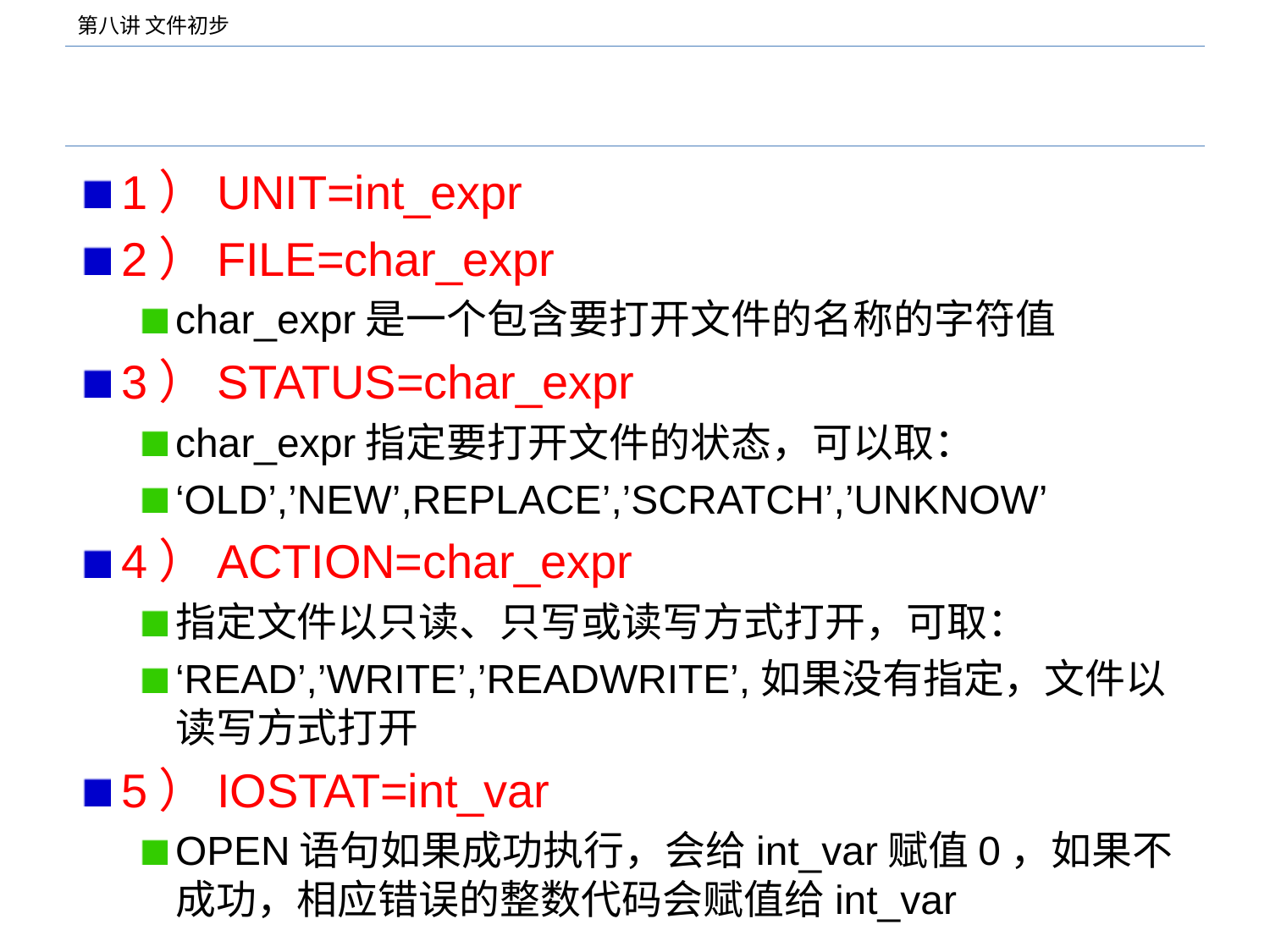

#
1）UNIT=int_expr
2）FILE=char_expr
char_expr是一个包含要打开文件的名称的字符值
3）STATUS=char_expr
char_expr指定要打开文件的状态，可以取：
‘OLD’,’NEW’,REPLACE’,’SCRATCH’,’UNKNOW’
4）ACTION=char_expr
指定文件以只读、只写或读写方式打开，可取：
‘READ’,’WRITE’,’READWRITE’,如果没有指定，文件以读写方式打开
5）IOSTAT=int_var
OPEN语句如果成功执行，会给int_var赋值0，如果不成功，相应错误的整数代码会赋值给int_var